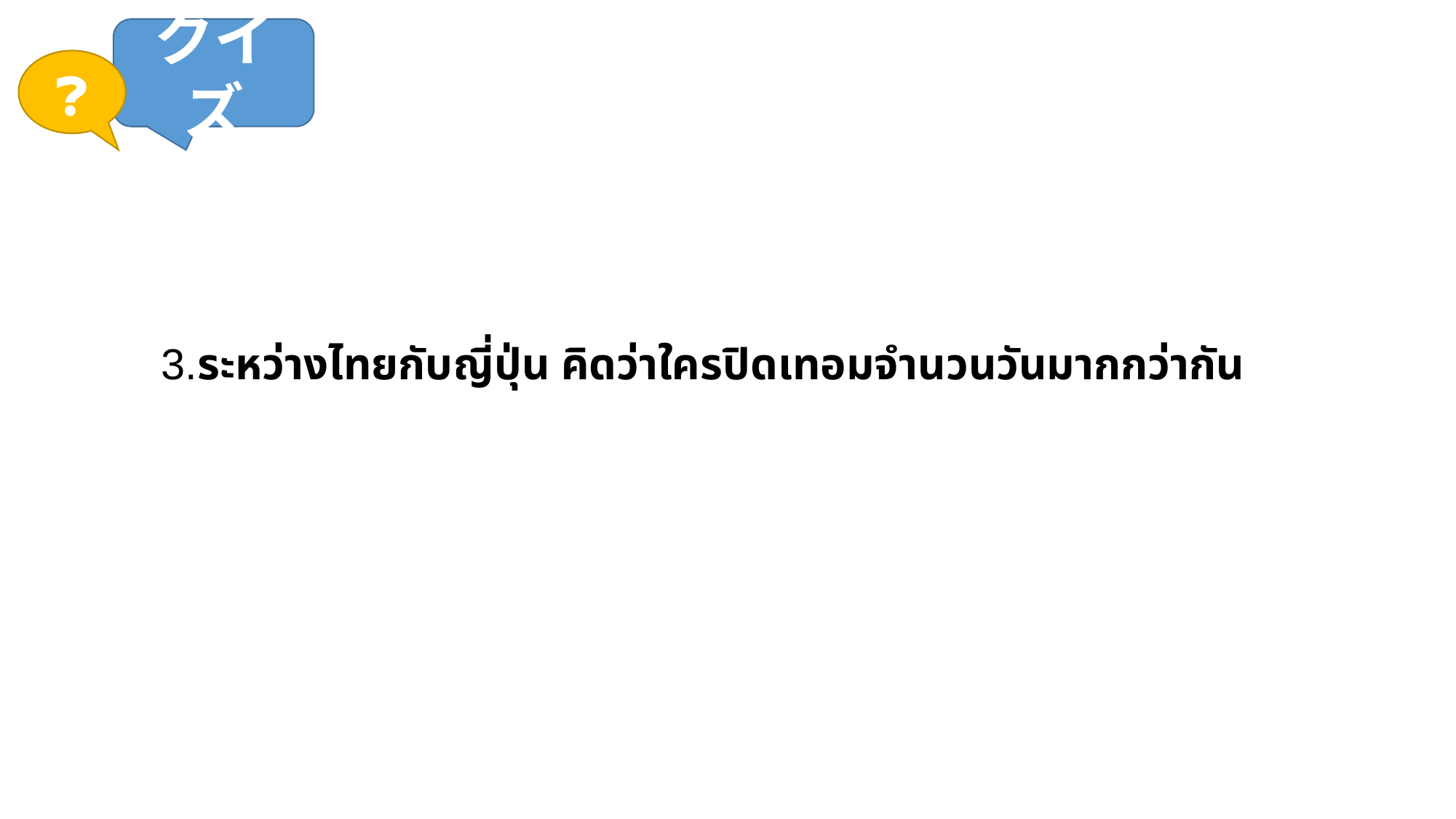

クイズ
❓
# 3.ระหว่างไทยกับญี่ปุ่น คิดว่าใครปิดเทอมจำนวนวันมากกว่ากัน